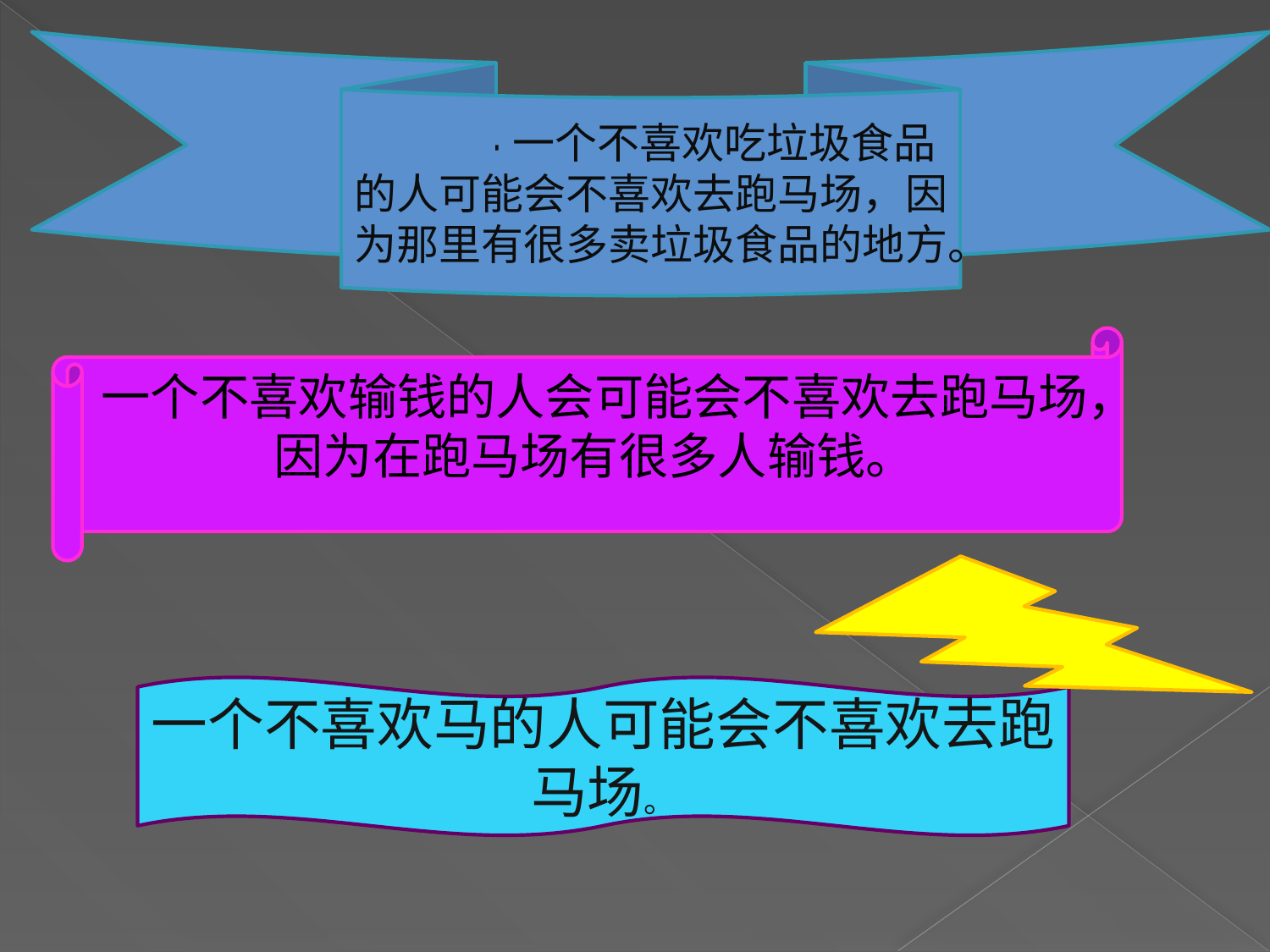

·一个不喜欢吃垃圾食品的人可能会不喜欢去跑马场，因为那里有很多卖垃圾食品的地方。
一个不喜欢输钱的人会可能会不喜欢去跑马场，因为在跑马场有很多人输钱。

一个不喜欢马的人可能会不喜欢去跑马场。